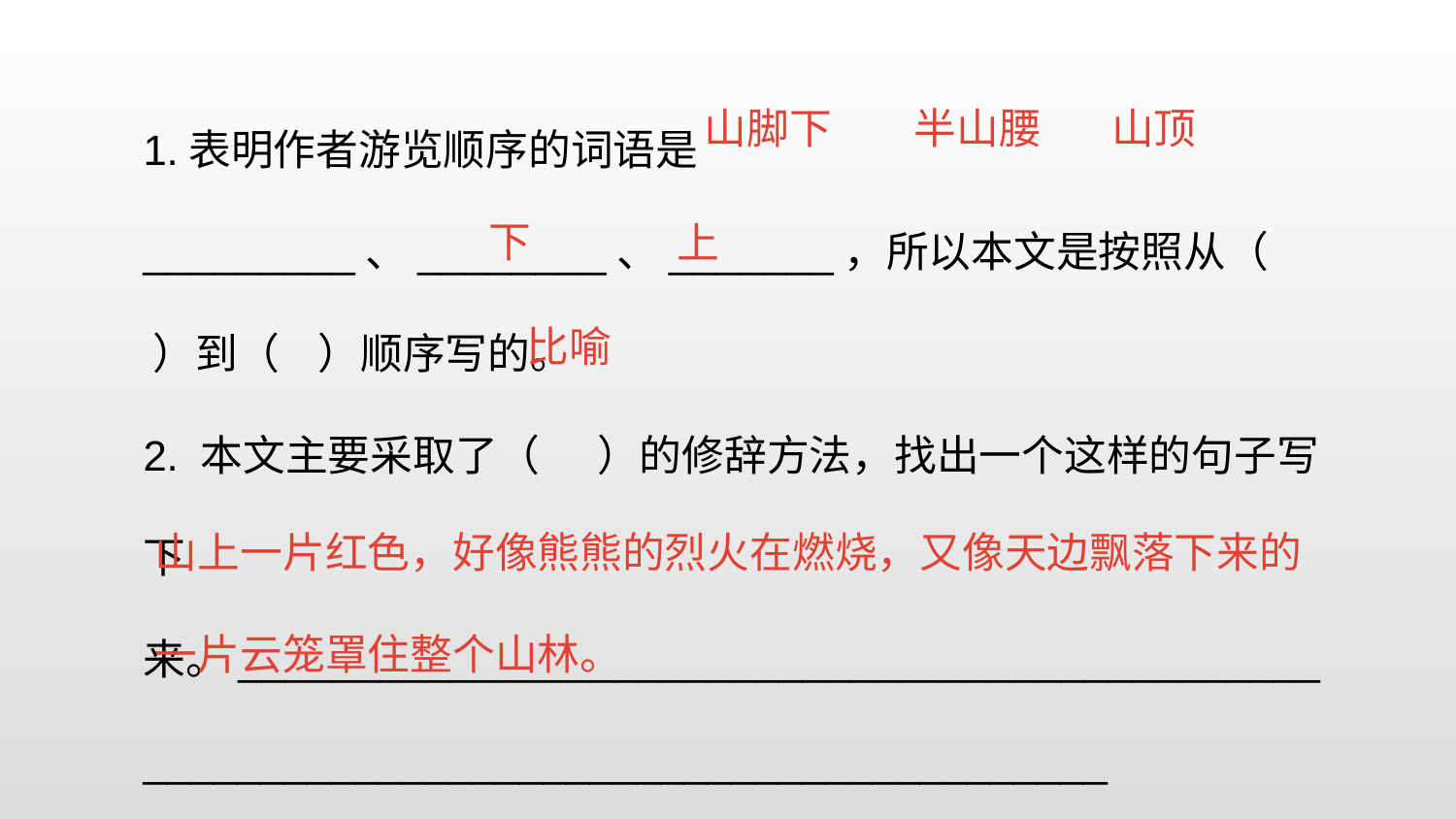

1.表明作者游览顺序的词语是_________、________、_______，所以本文是按照从（     ）到（    ）顺序写的。
2. 本文主要采取了（      ）的修辞方法，找出一个这样的句子写下来。_______________________________________________________________________________________
山脚下
半山腰
山顶
下
上
比喻
山上一片红色，好像熊熊的烈火在燃烧，又像天边飘落下来的一片云笼罩住整个山林。